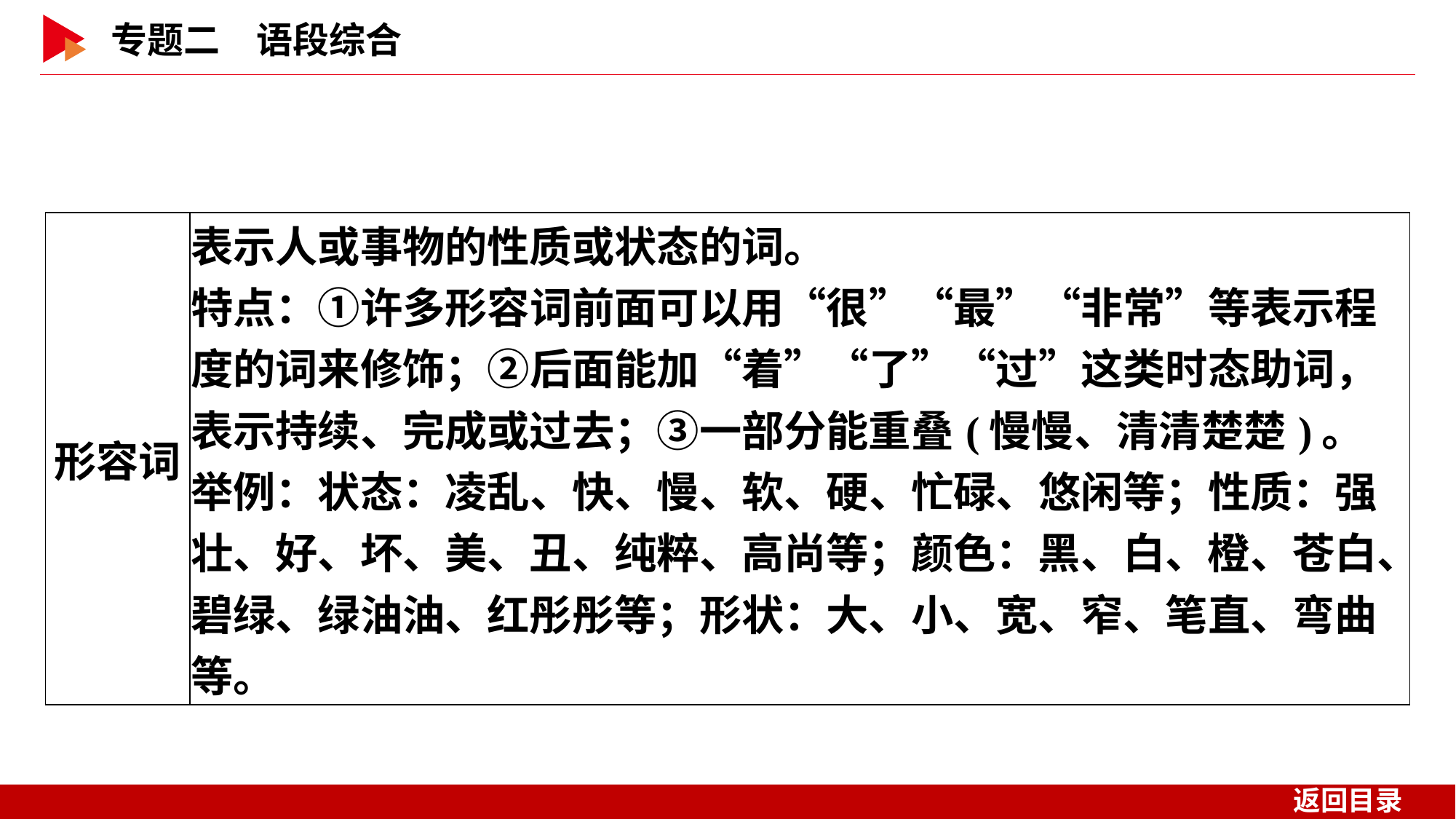

| 形容词 | 表示人或事物的性质或状态的词。 特点：①许多形容词前面可以用“很”“最”“非常”等表示程度的词来修饰；②后面能加“着”“了”“过”这类时态助词，表示持续、完成或过去；③一部分能重叠(慢慢、清清楚楚)。 举例：状态：凌乱、快、慢、软、硬、忙碌、悠闲等；性质：强壮、好、坏、美、丑、纯粹、高尚等；颜色：黑、白、橙、苍白、碧绿、绿油油、红彤彤等；形状：大、小、宽、窄、笔直、弯曲等。 |
| --- | --- |